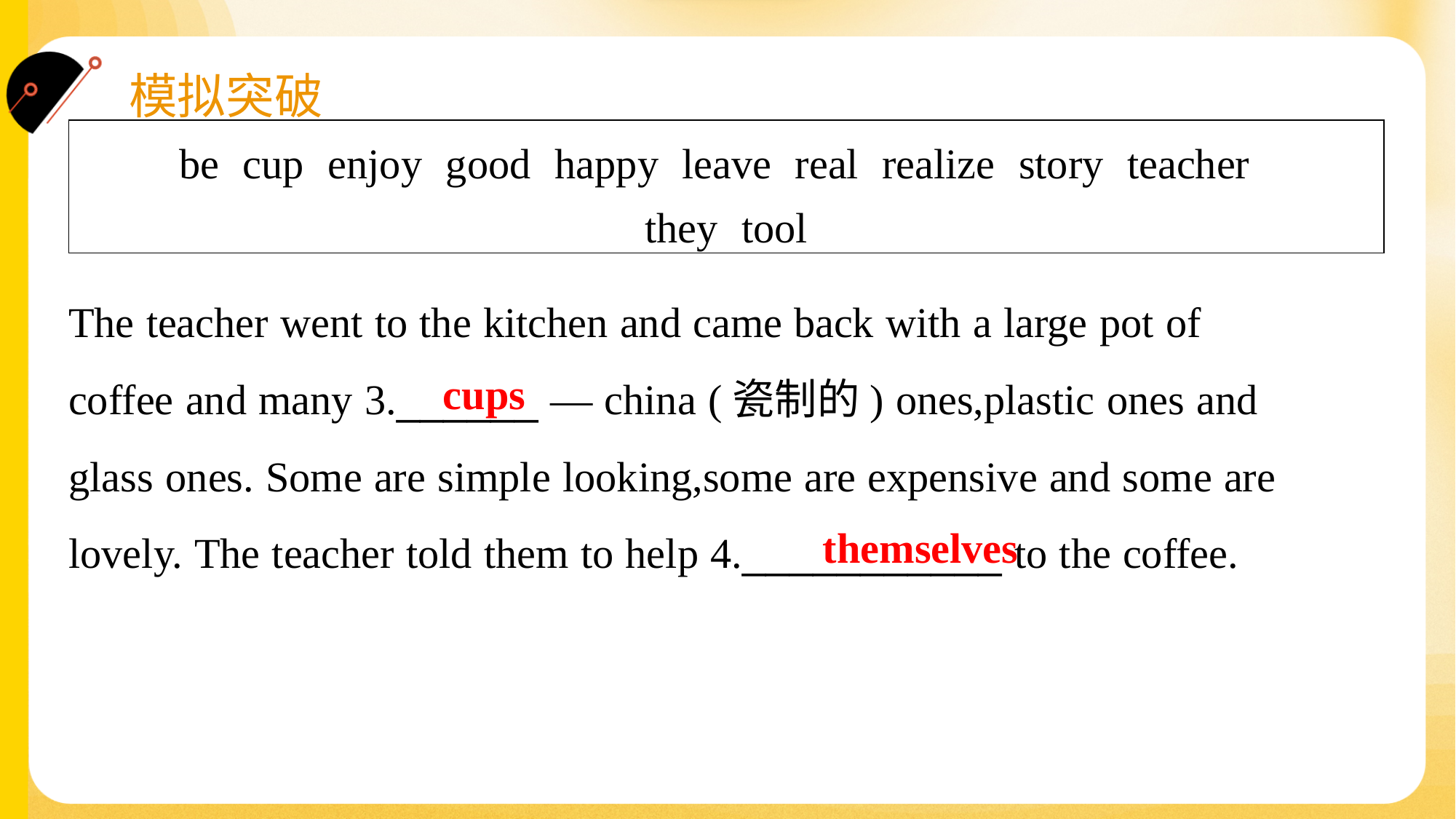

| be cup enjoy good happy leave real realize story teacher they tool |
| --- |
The teacher went to the kitchen and came back with a large pot of
coffee and many 3.______ — china (瓷制的) ones,plastic ones and
glass ones. Some are simple looking,some are expensive and some are
lovely. The teacher told them to help 4.___________ to the coffee.#1.1.1
cups
themselves